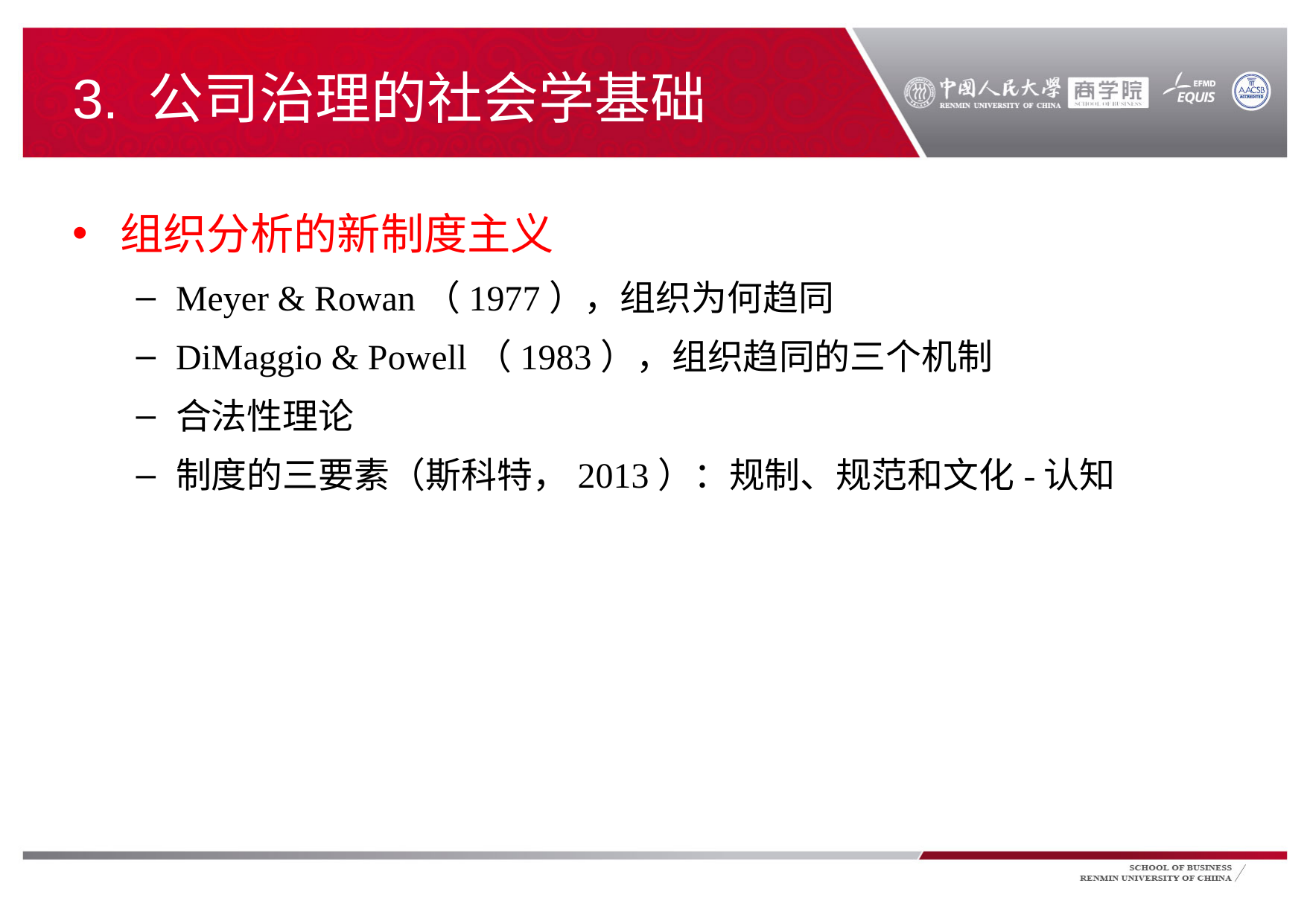

# 3. 公司治理的社会学基础
组织分析的新制度主义
Meyer & Rowan（1977），组织为何趋同
DiMaggio & Powell（1983），组织趋同的三个机制
合法性理论
制度的三要素（斯科特，2013）：规制、规范和文化-认知